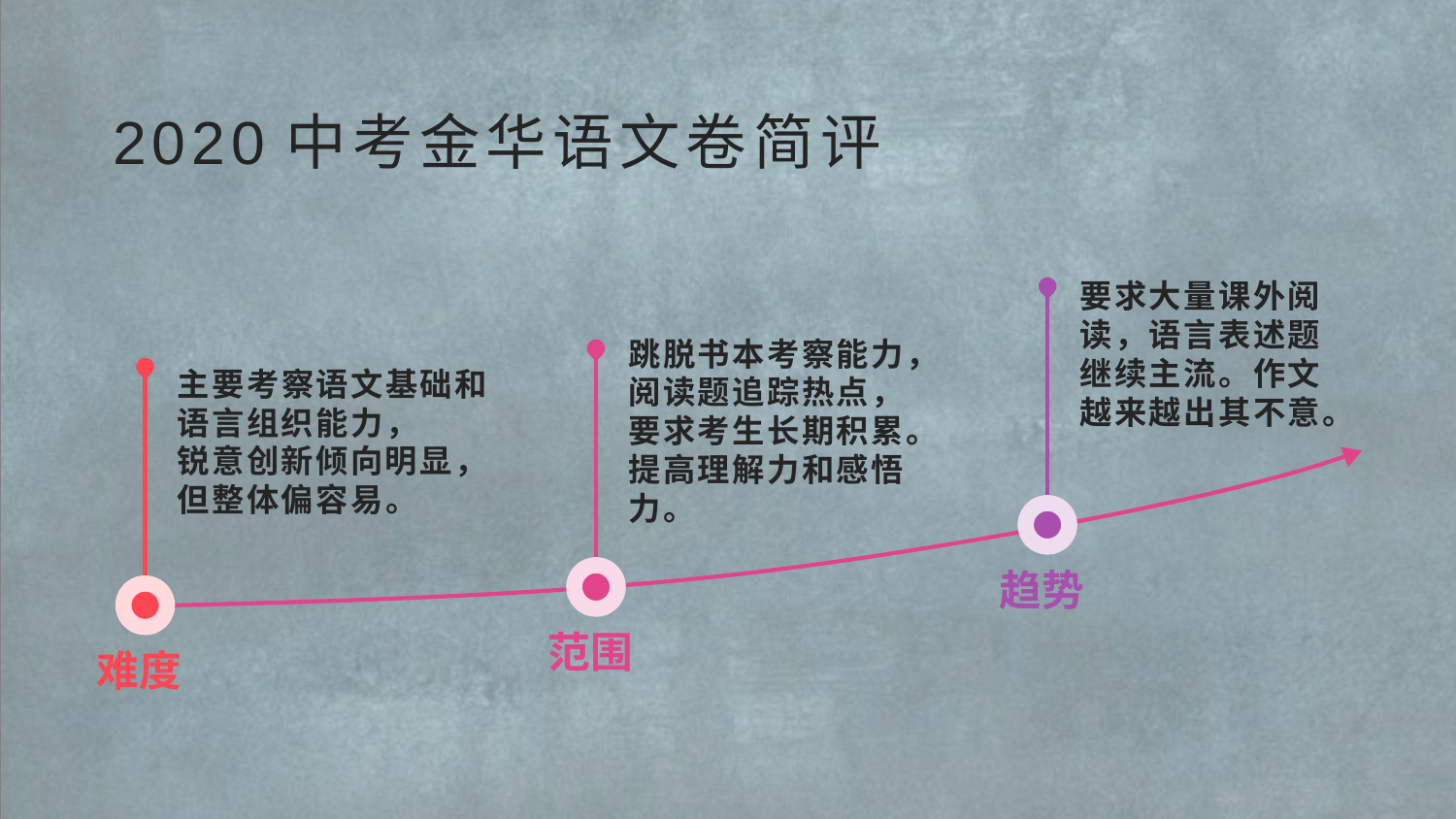

2020中考金华语文卷简评
要求大量课外阅读，语言表述题继续主流。作文越来越出其不意。

主要考察语文基础和语言组织能力，
锐意创新倾向明显，但整体偏容易。
跳脱书本考察能力，阅读题追踪热点，要求考生长期积累。提高理解力和感悟力。

趋势

范围
难度